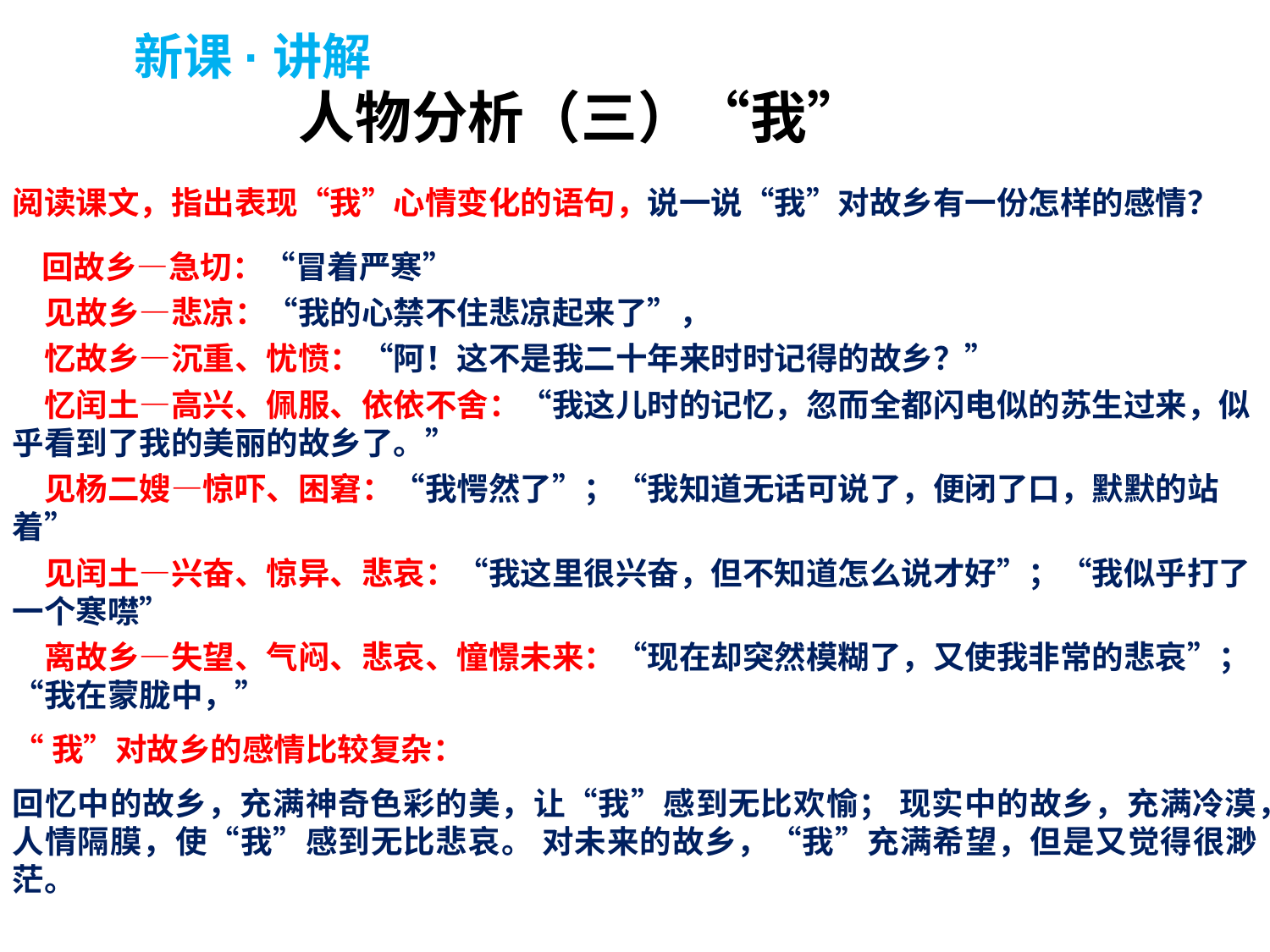

新课·讲解
人物分析（三）“我”
阅读课文，指出表现“我”心情变化的语句，说一说“我”对故乡有一份怎样的感情？
   回故乡—急切：“冒着严寒”
　见故乡—悲凉：“我的心禁不住悲凉起来了”，
　忆故乡—沉重、忧愤：“阿！这不是我二十年来时时记得的故乡？”
　忆闰土—高兴、佩服、依依不舍：“我这儿时的记忆，忽而全都闪电似的苏生过来，似乎看到了我的美丽的故乡了。”
　见杨二嫂—惊吓、困窘：“我愕然了”；“我知道无话可说了，便闭了口，默默的站着”
　见闰土—兴奋、惊异、悲哀：“我这里很兴奋，但不知道怎么说才好”；“我似乎打了一个寒噤”
　离故乡—失望、气闷、悲哀、憧憬未来：“现在却突然模糊了，又使我非常的悲哀”；“我在蒙胧中，”
“我”对故乡的感情比较复杂：
回忆中的故乡，充满神奇色彩的美，让“我”感到无比欢愉； 现实中的故乡，充满冷漠，人情隔膜，使“我”感到无比悲哀。 对未来的故乡，“我”充满希望，但是又觉得很渺茫。